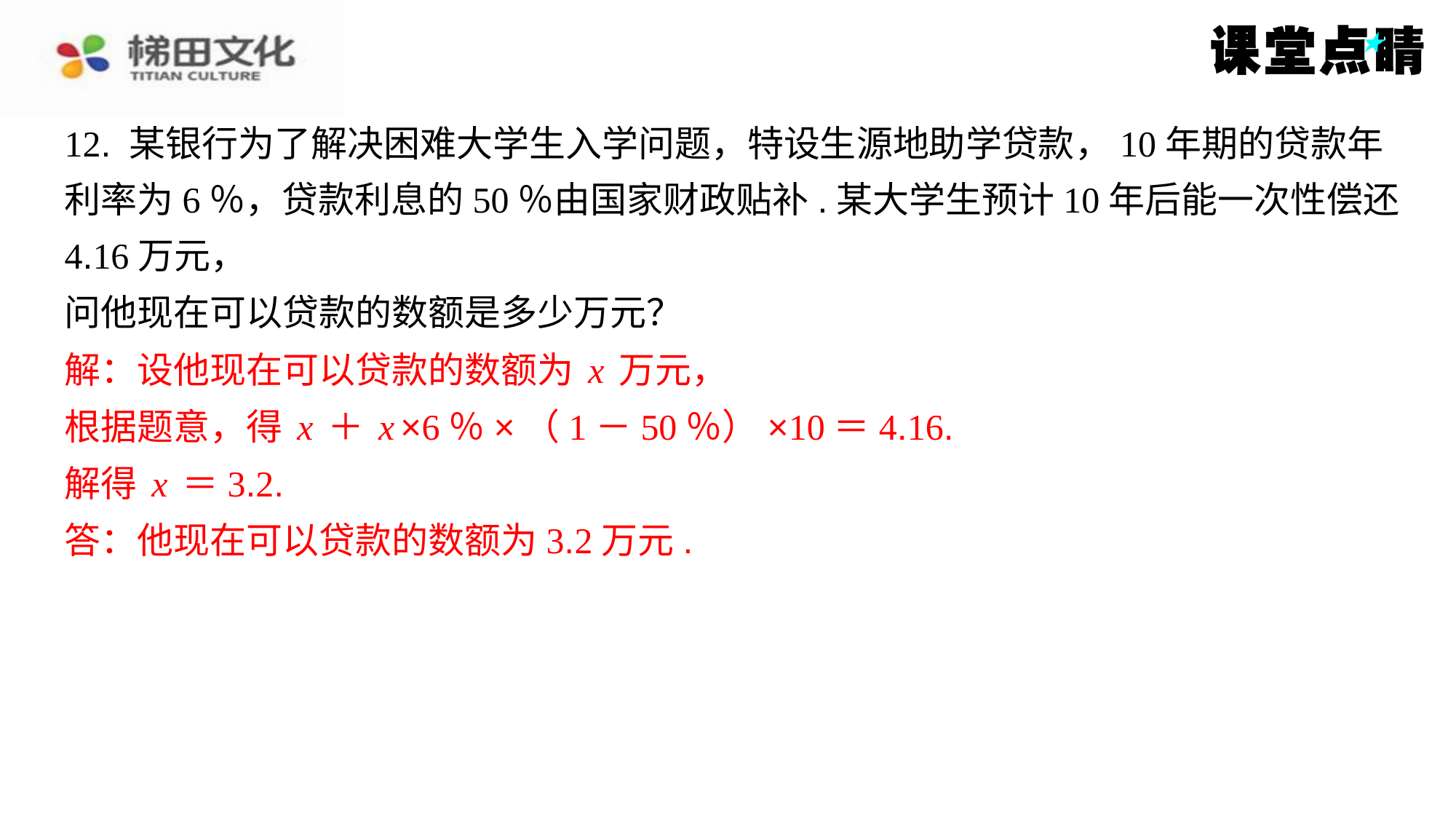

12. 某银行为了解决困难大学生入学问题，特设生源地助学贷款，10年期的贷款年
利率为6％，贷款利息的50％由国家财政贴补.某大学生预计10年后能一次性偿还
4.16万元，
问他现在可以贷款的数额是多少万元？
解：设他现在可以贷款的数额为x万元，
根据题意，得x＋x×6％×（1－50％）×10＝4.16.
解得x＝3.2.
答：他现在可以贷款的数额为3.2万元.
解：设他现在可以贷款的数额为x万元，
根据题意，得x＋x×6％×（1－50％）×10＝4.16.
解得x＝3.2.
答：他现在可以贷款的数额为3.2万元.